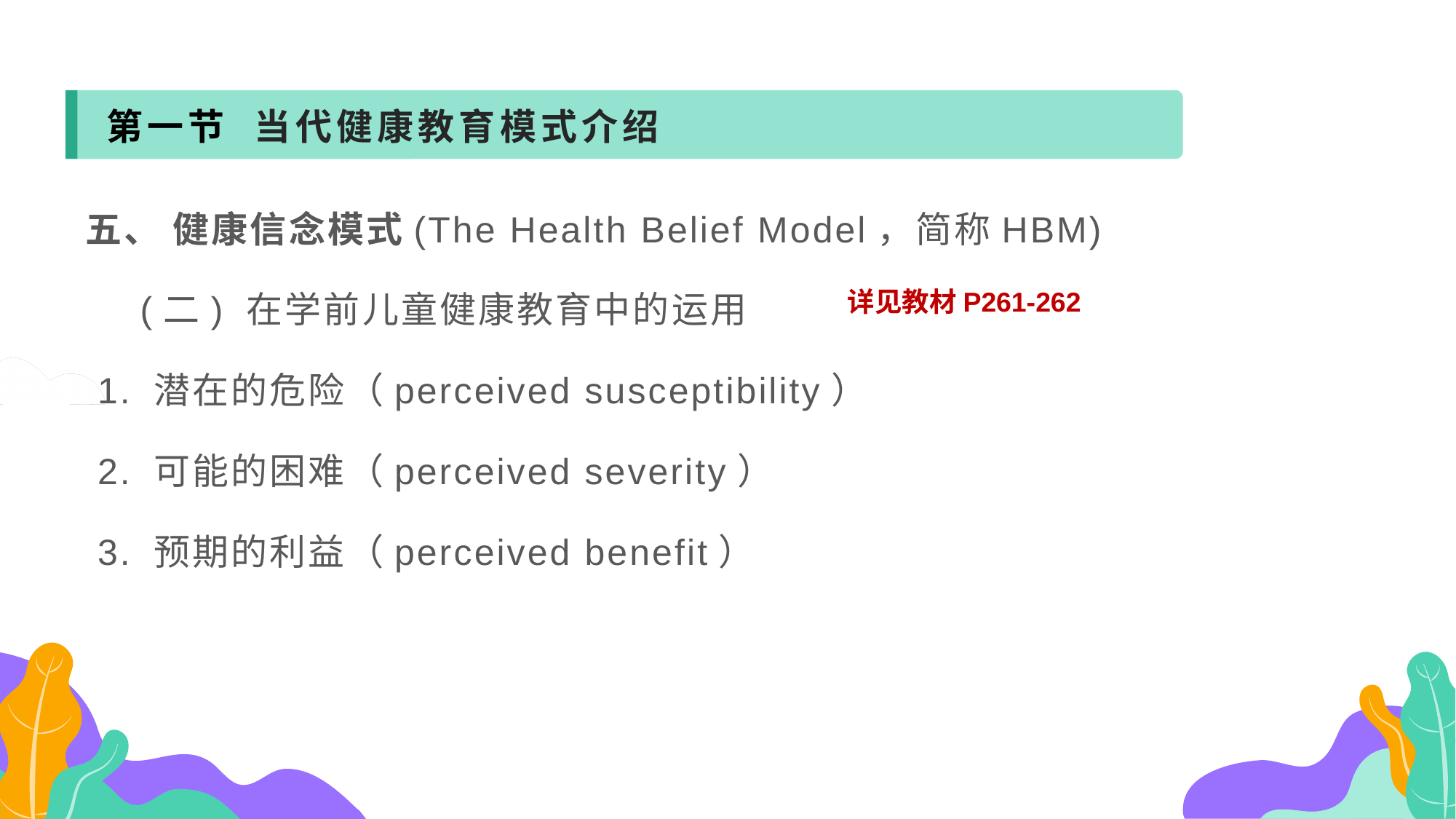

第一节  当代健康教育模式介绍
五、 健康信念模式(The Health Belief Model，简称HBM)
     (二) 在学前儿童健康教育中的运用
 1. 潜在的危险（perceived susceptibility）
 2. 可能的困难（perceived severity）
 3. 预期的利益（perceived benefit）
详见教材P261-262